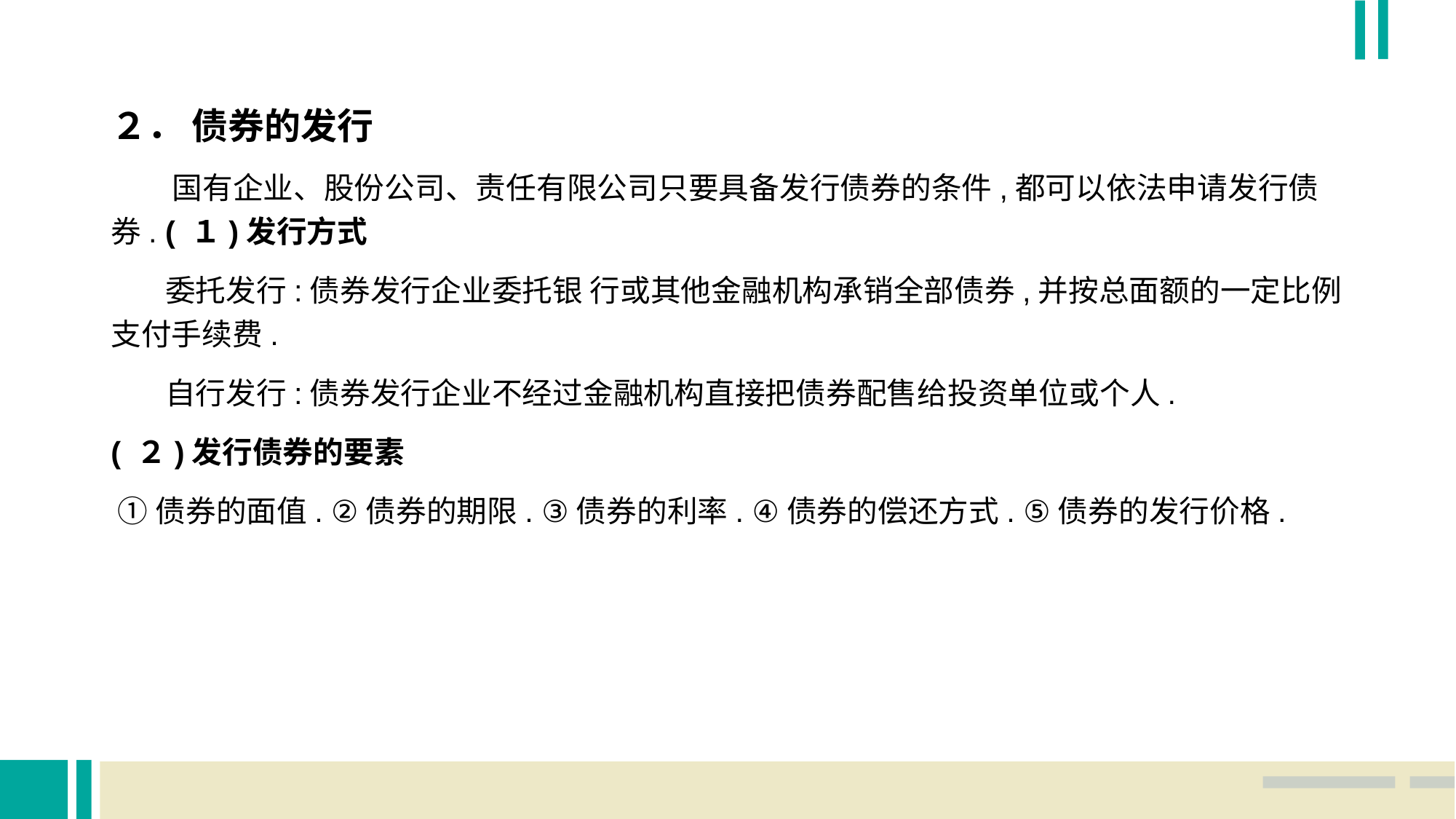

２． 债券的发行
        国有企业、股份公司、责任有限公司只要具备发行债券的条件,都可以依法申请发行债券. ( １)发行方式
       委托发行:债券发行企业委托银 行或其他金融机构承销全部债券,并按总面额的一定比例支付手续费.
       自行发行:债券发行企业不经过金融机构直接把债券配售给投资单位或个人.
( ２)发行债券的要素
 ①债券的面值. ②债券的期限. ③债券的利率. ④债券的偿还方式. ⑤债券的发行价格.